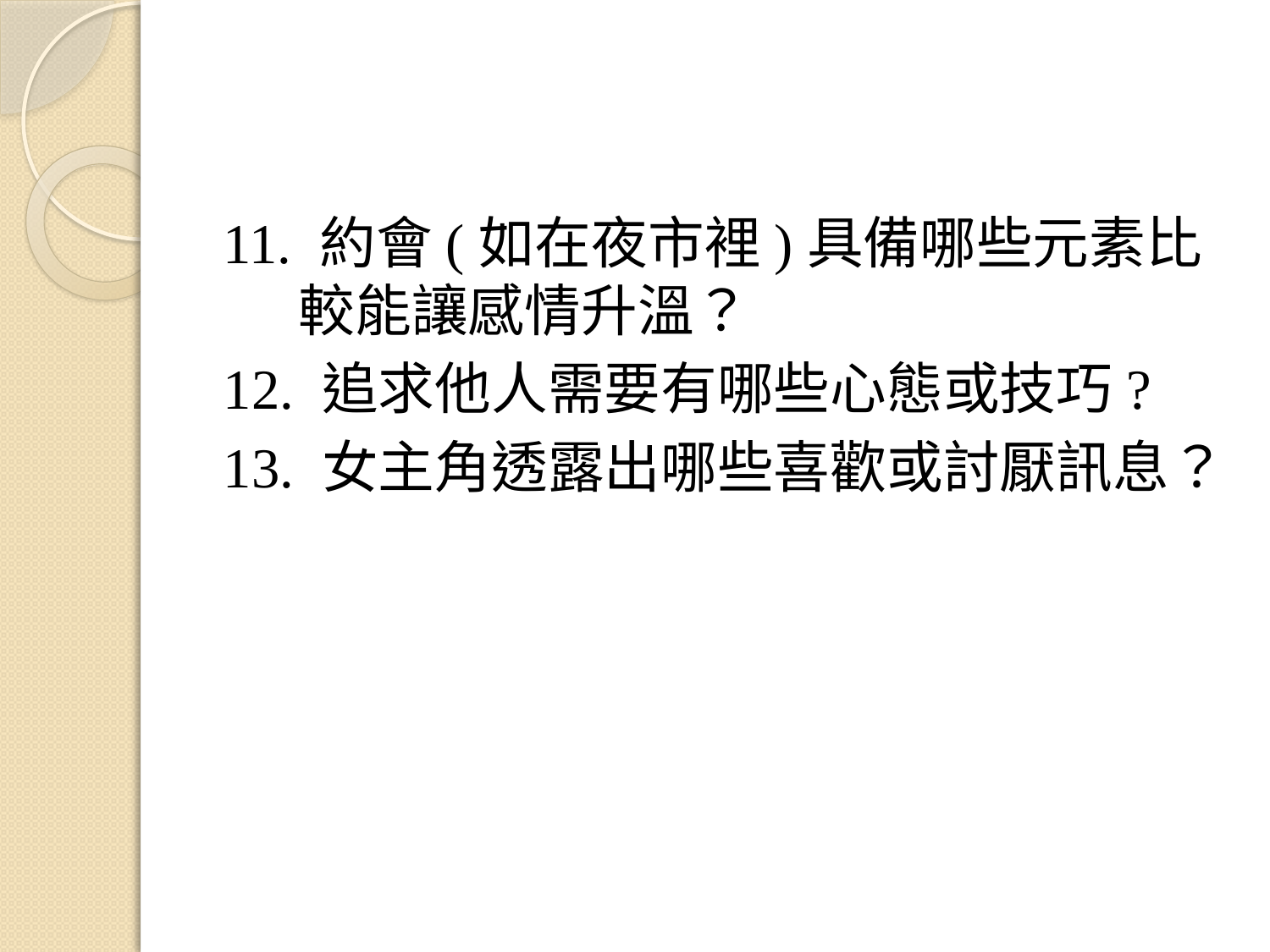

#
11. 約會(如在夜市裡)具備哪些元素比較能讓感情升溫？
12. 追求他人需要有哪些心態或技巧?
13. 女主角透露出哪些喜歡或討厭訊息？